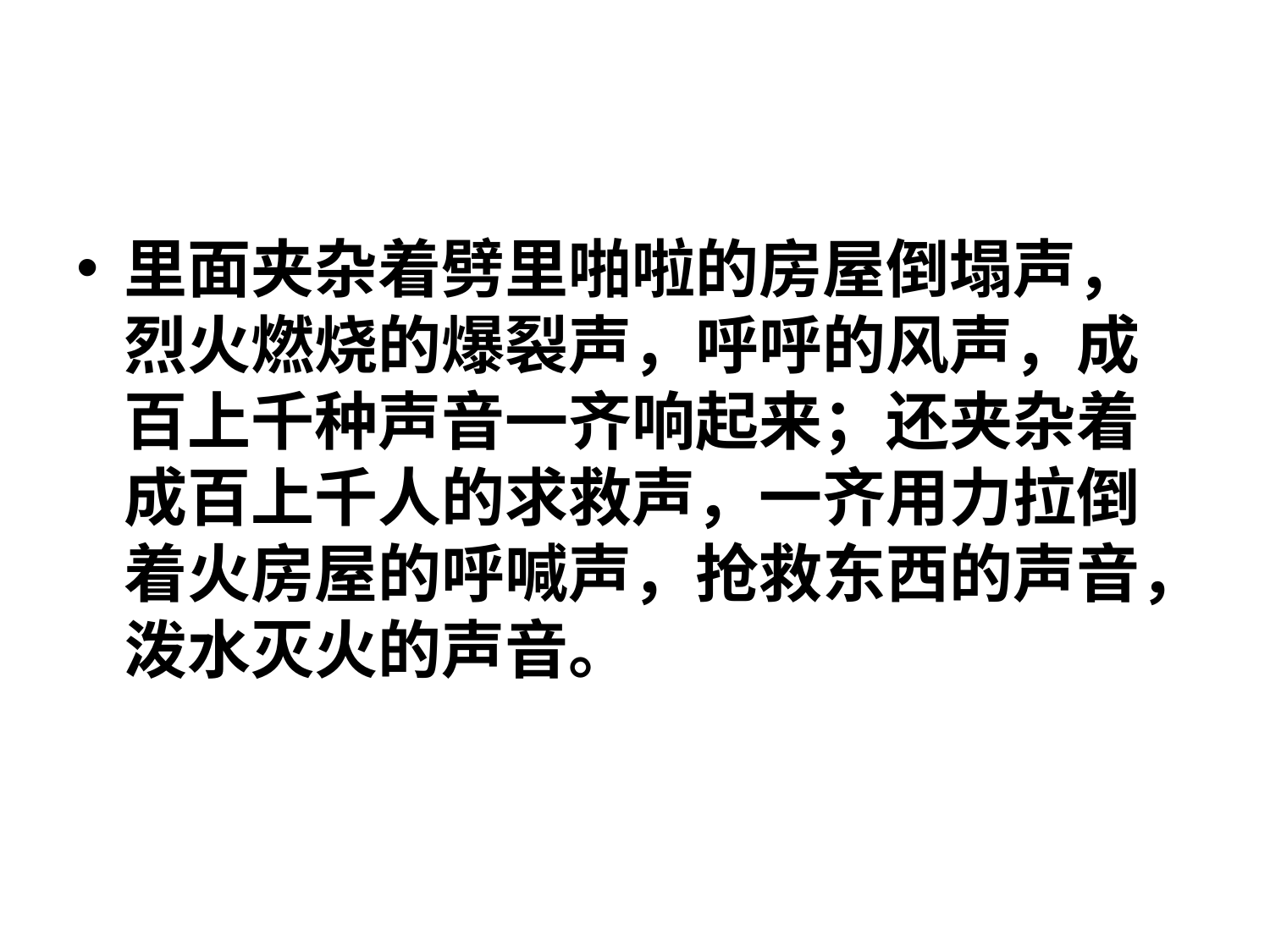

里面夹杂着劈里啪啦的房屋倒塌声，烈火燃烧的爆裂声，呼呼的风声，成百上千种声音一齐响起来；还夹杂着成百上千人的求救声，一齐用力拉倒着火房屋的呼喊声，抢救东西的声音，泼水灭火的声音。